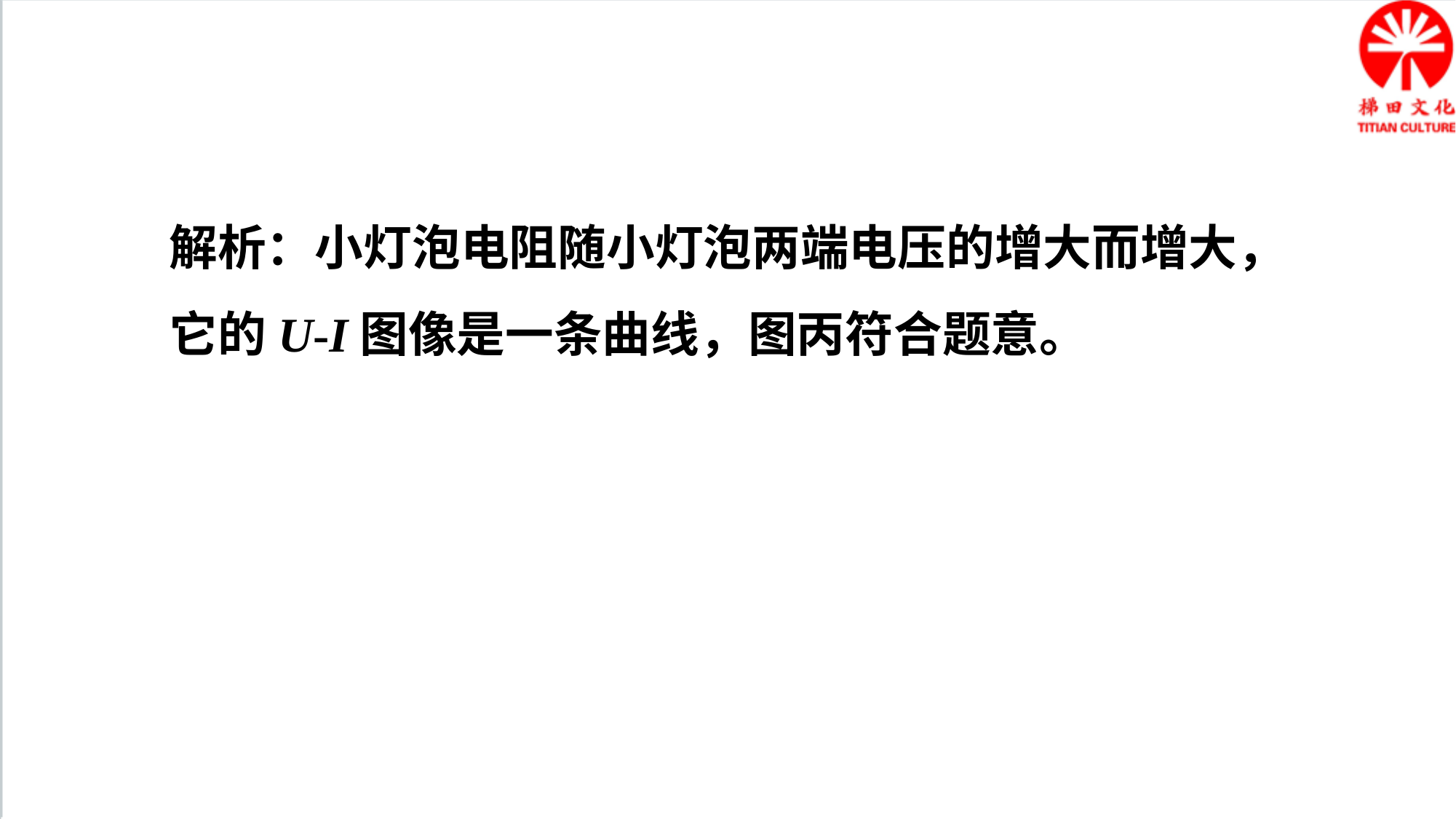

解析：小灯泡电阻随小灯泡两端电压的增大而增大，它的U-I图像是一条曲线，图丙符合题意。